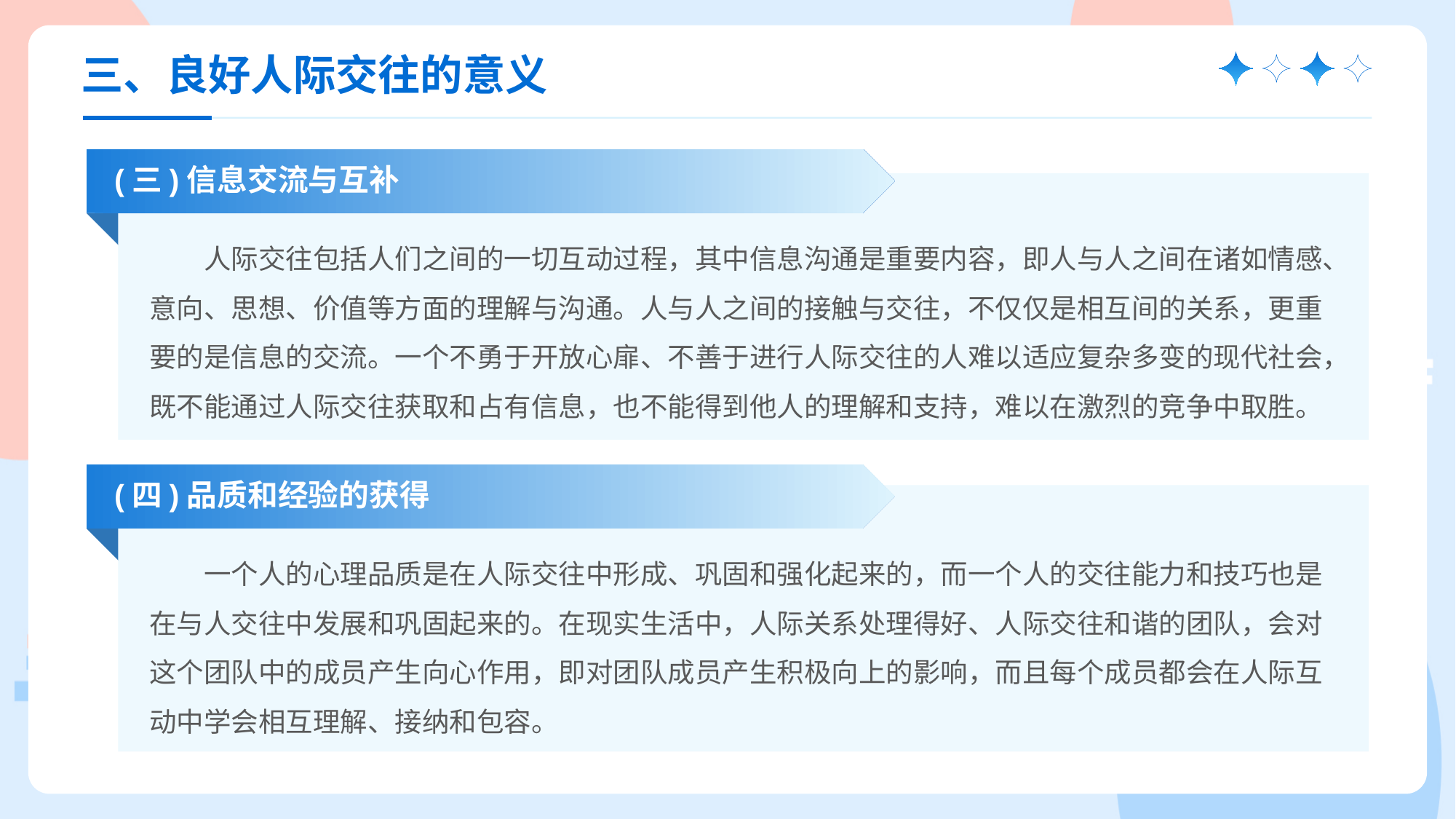

三、良好人际交往的意义
(三)信息交流与互补

人际交往包括人们之间的一切互动过程，其中信息沟通是重要内容，即人与人之间在诸如情感、意向、思想、价值等方面的理解与沟通。人与人之间的接触与交往，不仅仅是相互间的关系，更重要的是信息的交流。一个不勇于开放心扉、不善于进行人际交往的人难以适应复杂多变的现代社会，既不能通过人际交往获取和占有信息，也不能得到他人的理解和支持，难以在激烈的竞争中取胜。
(四)品质和经验的获得

一个人的心理品质是在人际交往中形成、巩固和强化起来的，而一个人的交往能力和技巧也是在与人交往中发展和巩固起来的。在现实生活中，人际关系处理得好、人际交往和谐的团队，会对这个团队中的成员产生向心作用，即对团队成员产生积极向上的影响，而且每个成员都会在人际互动中学会相互理解、接纳和包容。